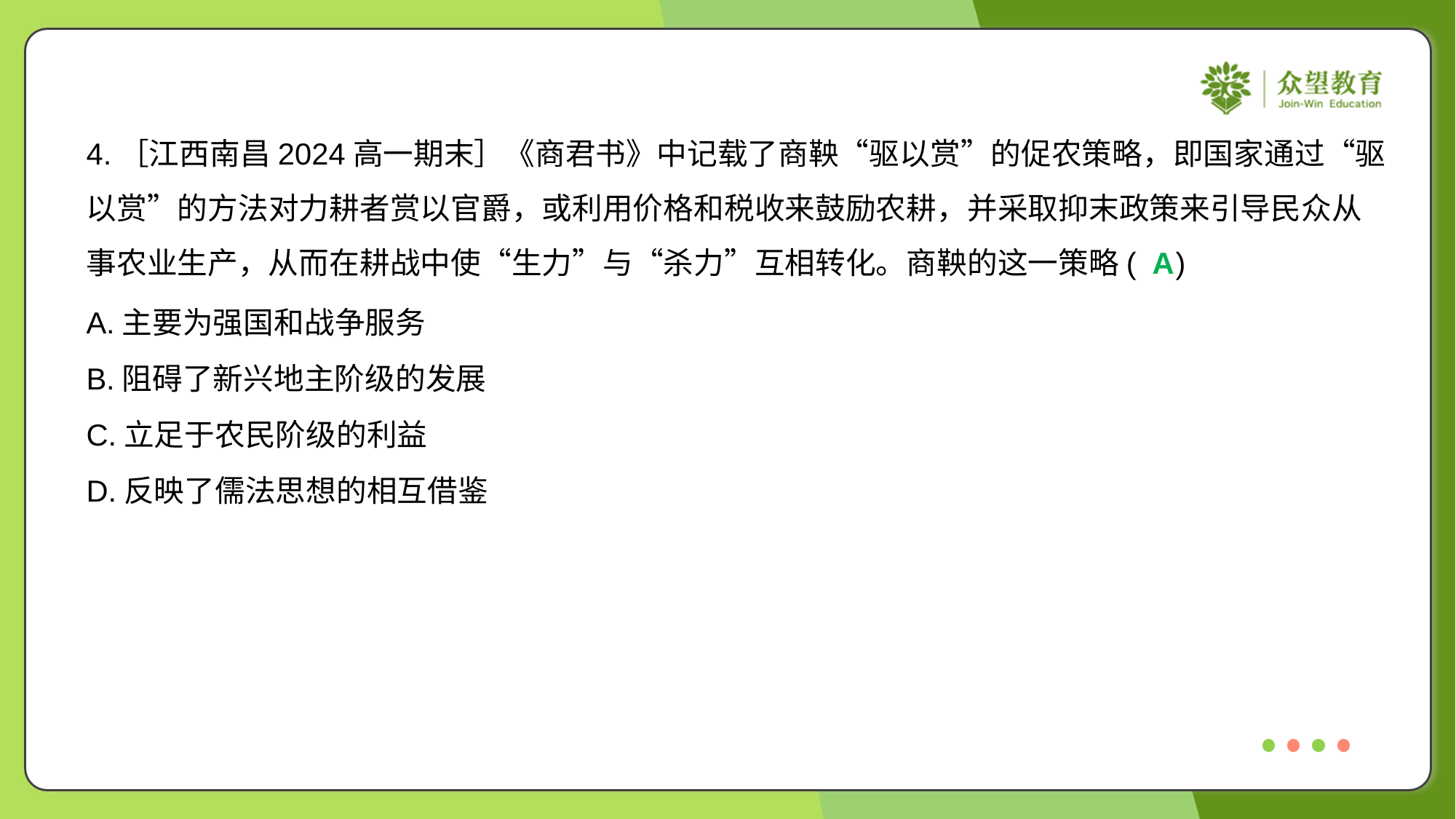

4.［江西南昌2024高一期末］《商君书》中记载了商鞅“驱以赏”的促农策略，即国家通过“驱
以赏”的方法对力耕者赏以官爵，或利用价格和税收来鼓励农耕，并采取抑末政策来引导民众从
事农业生产，从而在耕战中使“生力”与“杀力”互相转化。商鞅的这一策略(     )
A
A.主要为强国和战争服务
B.阻碍了新兴地主阶级的发展
C.立足于农民阶级的利益
D.反映了儒法思想的相互借鉴